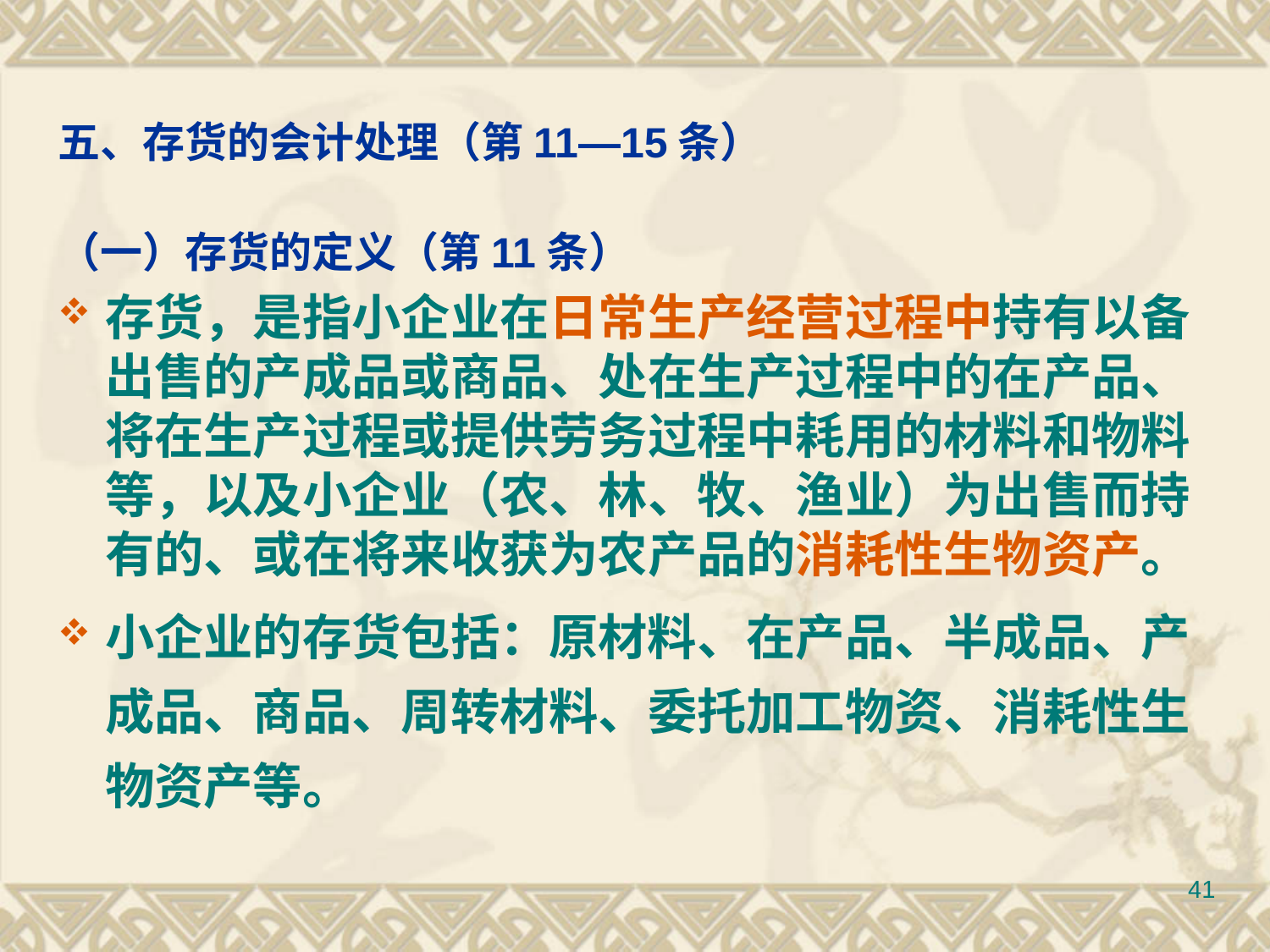

# 五、存货的会计处理（第11—15条）
（一）存货的定义（第11条）
存货，是指小企业在日常生产经营过程中持有以备出售的产成品或商品、处在生产过程中的在产品、将在生产过程或提供劳务过程中耗用的材料和物料等，以及小企业（农、林、牧、渔业）为出售而持有的、或在将来收获为农产品的消耗性生物资产。
小企业的存货包括：原材料、在产品、半成品、产成品、商品、周转材料、委托加工物资、消耗性生物资产等。
41